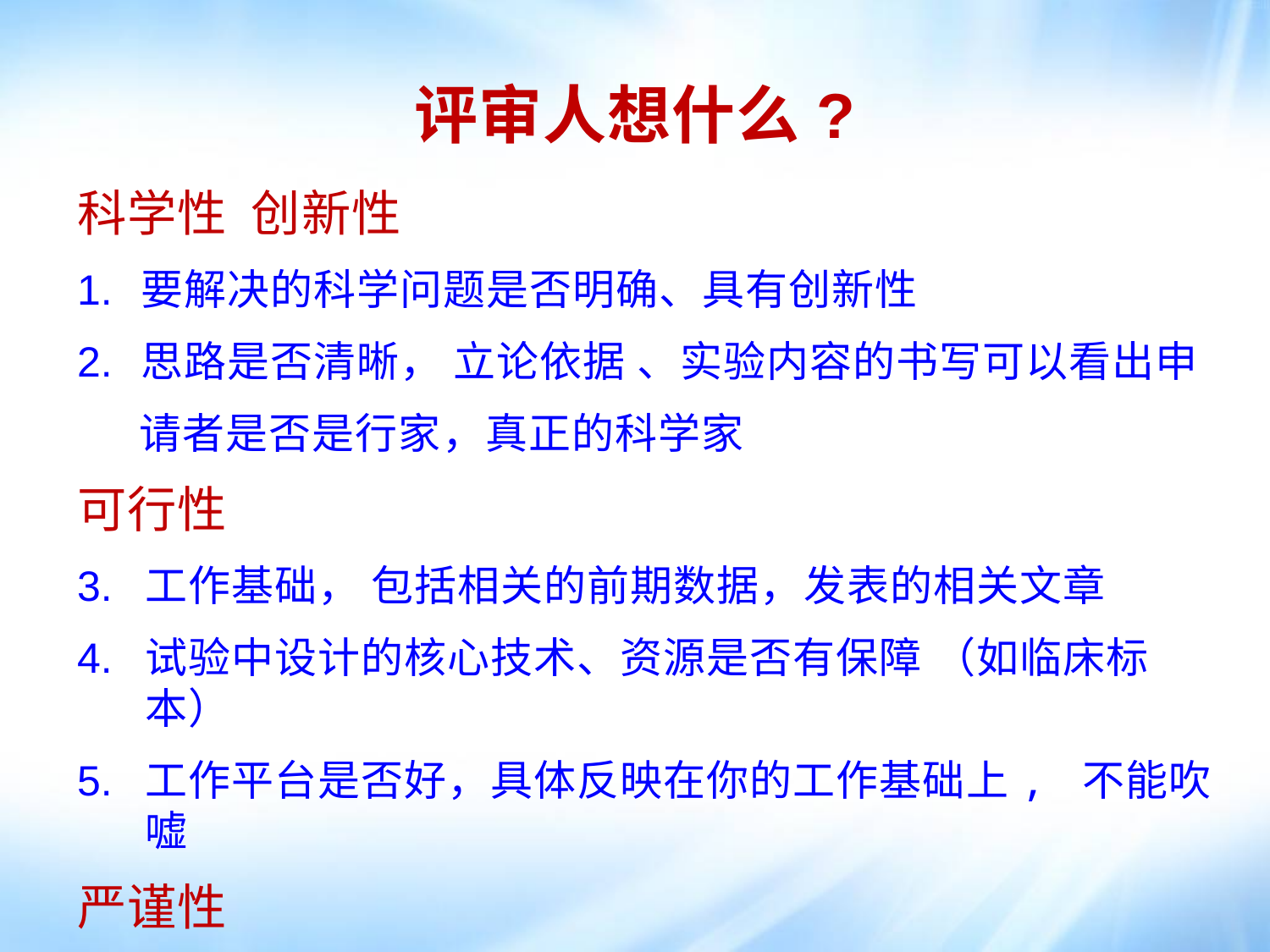

评审人想什么?
科学性  创新性
要解决的科学问题是否明确、具有创新性
思路是否清晰， 立论依据 、实验内容的书写可以看出申
     请者是否是行家，真正的科学家
可行性
工作基础， 包括相关的前期数据，发表的相关文章
试验中设计的核心技术、资源是否有保障 （如临床标本）
工作平台是否好，具体反映在你的工作基础上, 不能吹嘘
严谨性
书写是否严谨认真